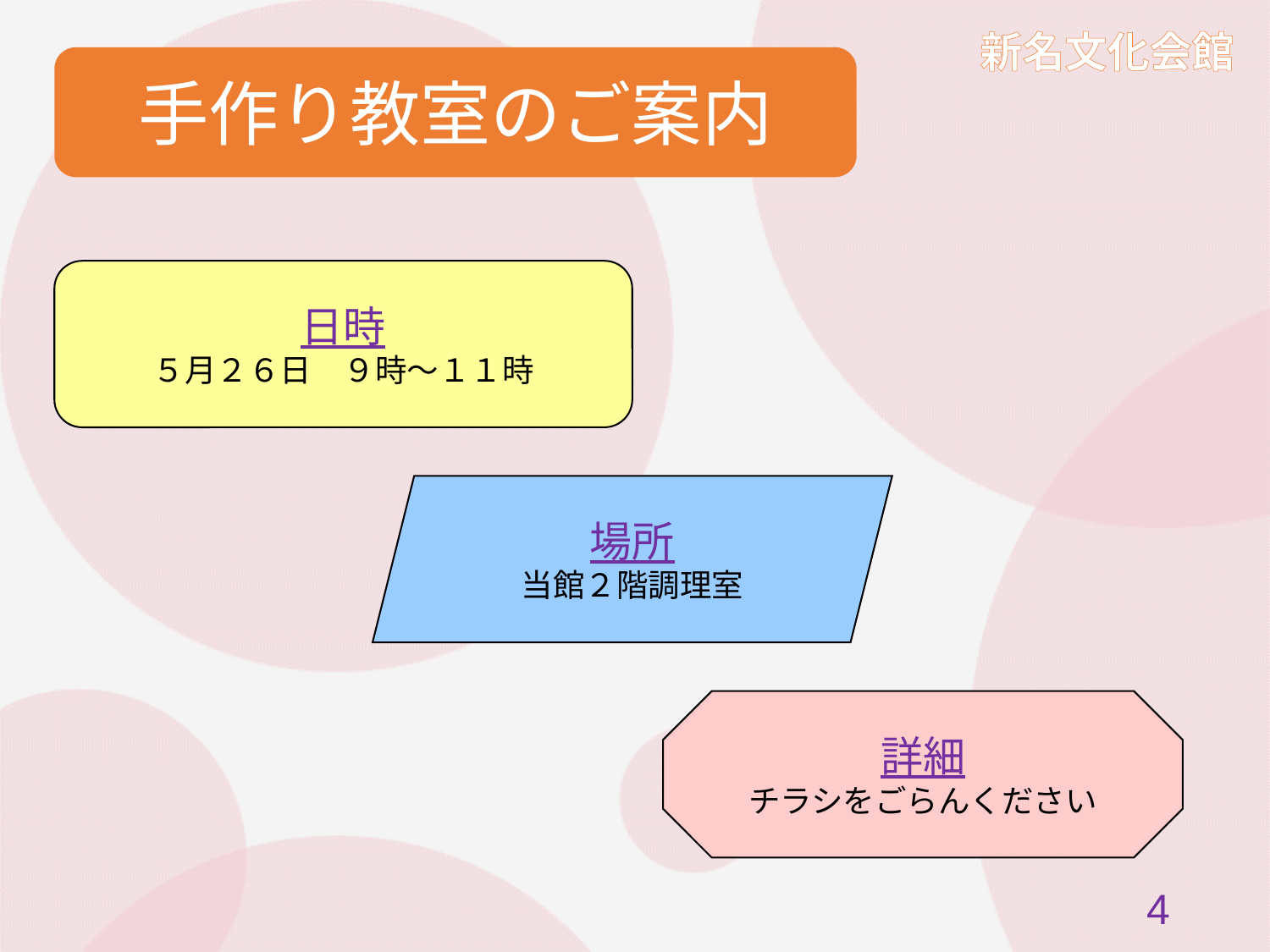

手作り教室のご案内
日時
５月２６日　９時～１１時
場所
当館２階調理室
詳細
チラシをごらんください
4